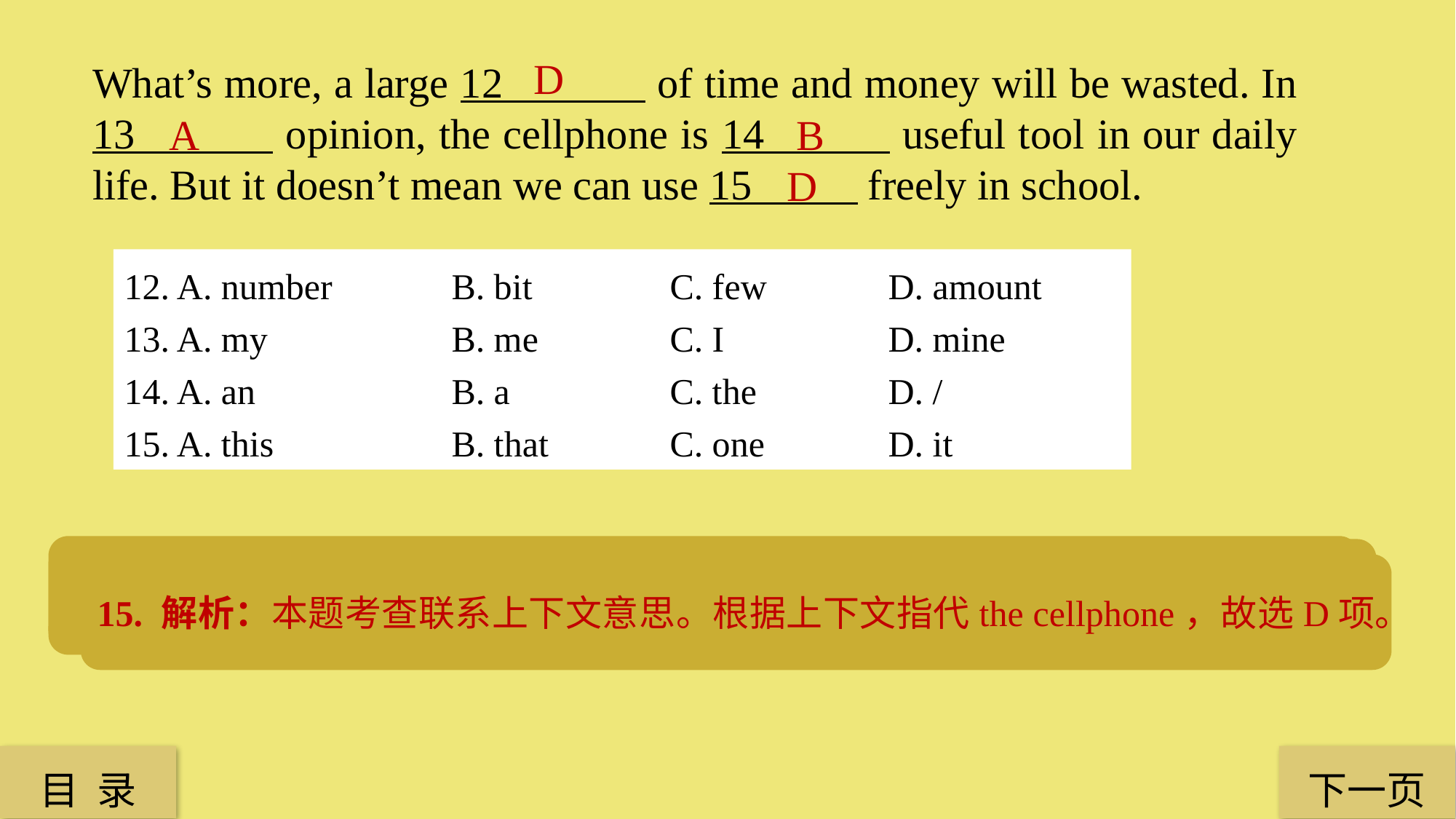

D
What’s more, a large 12             of time and money will be wasted. In 13            opinion, the cellphone is 14           useful tool in our daily life. But it doesn’t mean we can use 15           freely in school.
A
B
D
12. A. number	 	B. bit 		C. few 		D. amount
13. A. my 		B. me 		C. I 		D. mine
14. A. an		B. a 		C. the 		D. /
15. A. this		B. that 		C. one 		D. it
12. 解析：本题考查a large amount of +不可数名词。time和money是不可数名词，故选D项。
14. 解析：本题考查不定冠词，useful以为辅音音素开头/ˈjuːsfl/，故选B项。
13. 解析：本题考查形容词性物主代词。“在我看来”的表达是in my opinion，故选A项。
15. 解析：本题考查联系上下文意思。根据上下文指代the cellphone，故选D项。